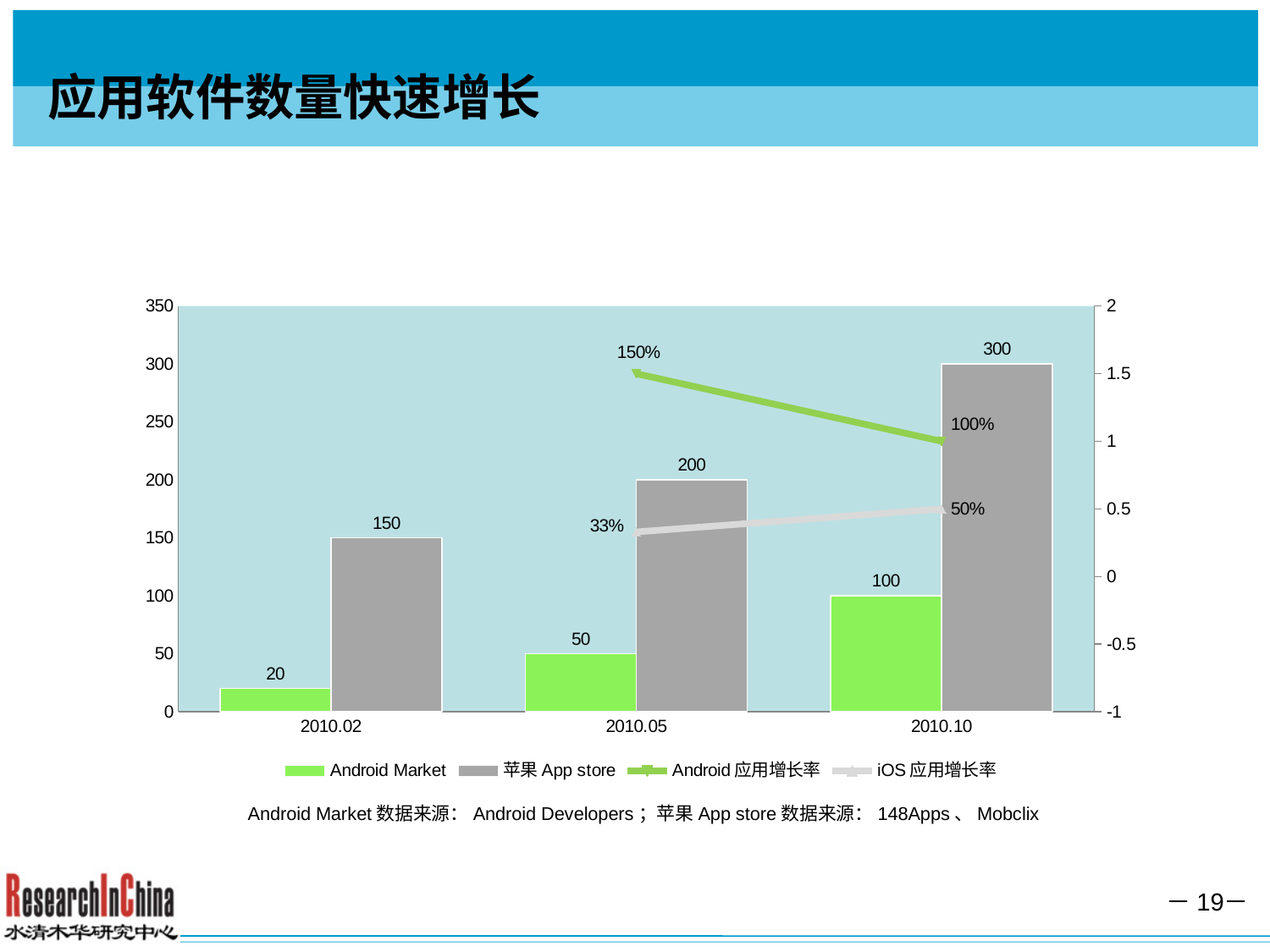

# 应用软件数量快速增长

### Chart

| Category | Android Market | 苹果App store | Android应用增长率 | iOS应用增长率 |
|---|---|---|---|---|
| 2010.02 | 20.0 | 150.0 | None | None |
| 2010.05 | 50.0 | 200.0 | 1.5 | 0.33000000000000135 |
| 2010.10 | 100.0 | 300.0 | 1.0 | 0.5 |
Android Market数据来源：Android Developers；苹果App store数据来源：148Apps、Mobclix
－19－